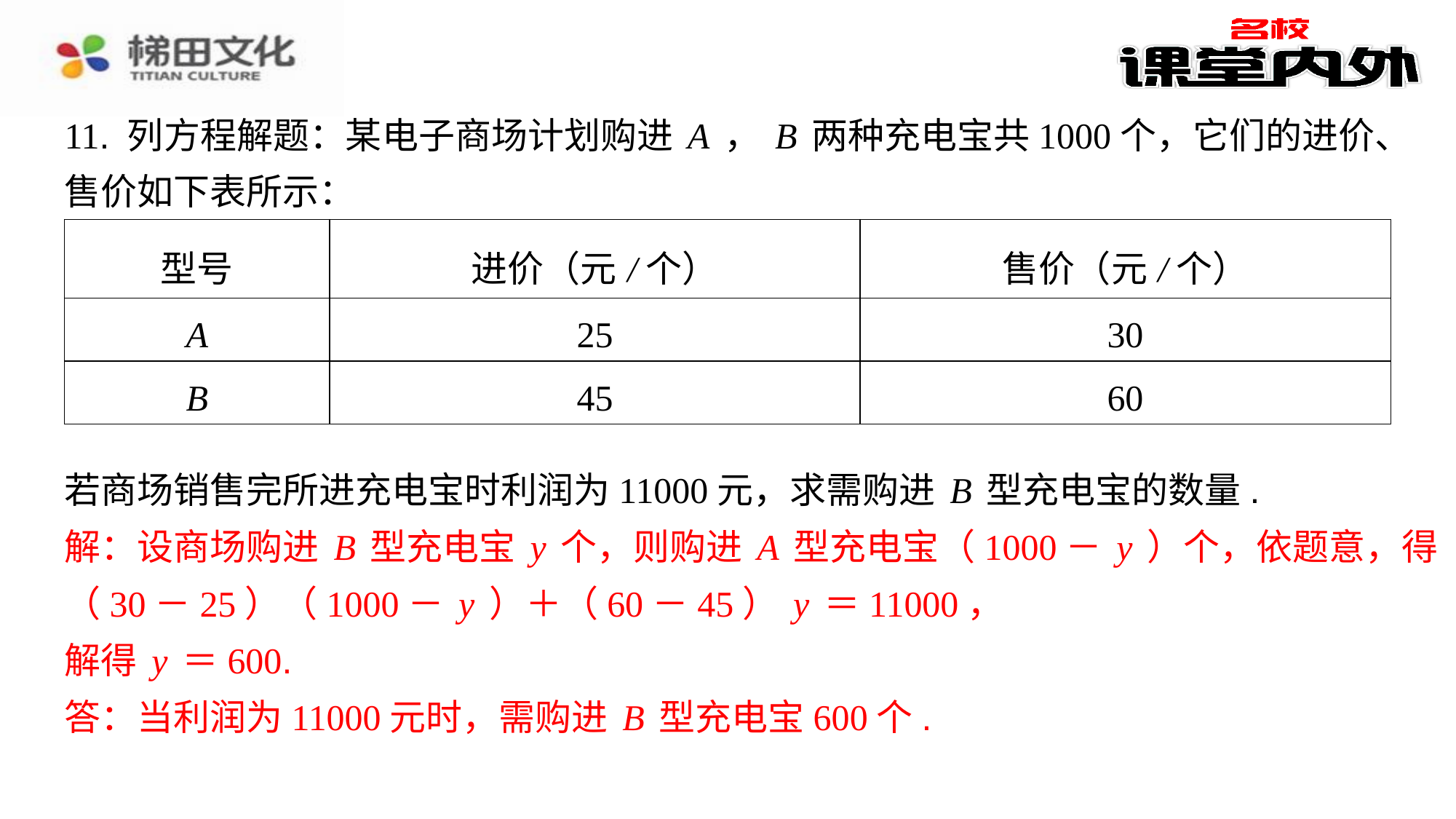

11. 列方程解题：某电子商场计划购进A，B两种充电宝共1000个，它们的进价、
售价如下表所示：
| 型号 | 进价（元/个） | 售价（元/个） |
| --- | --- | --- |
| A | 25 | 30 |
| B | 45 | 60 |
若商场销售完所进充电宝时利润为11000元，求需购进B型充电宝的数量.
解：设商场购进B型充电宝y个，则购进A型充电宝（1000－y）个，依题意，得
（30－25）（1000－y）＋（60－45）y＝11000，
解得y＝600.
答：当利润为11000元时，需购进B型充电宝600个.
解：设商场购进B型充电宝y个，则购进A型充电宝（1000－y）个，依题意，得
（30－25）（1000－y）＋（60－45）y＝11000，
解得y＝600.
答：当利润为11000元时，需购进B型充电宝600个.